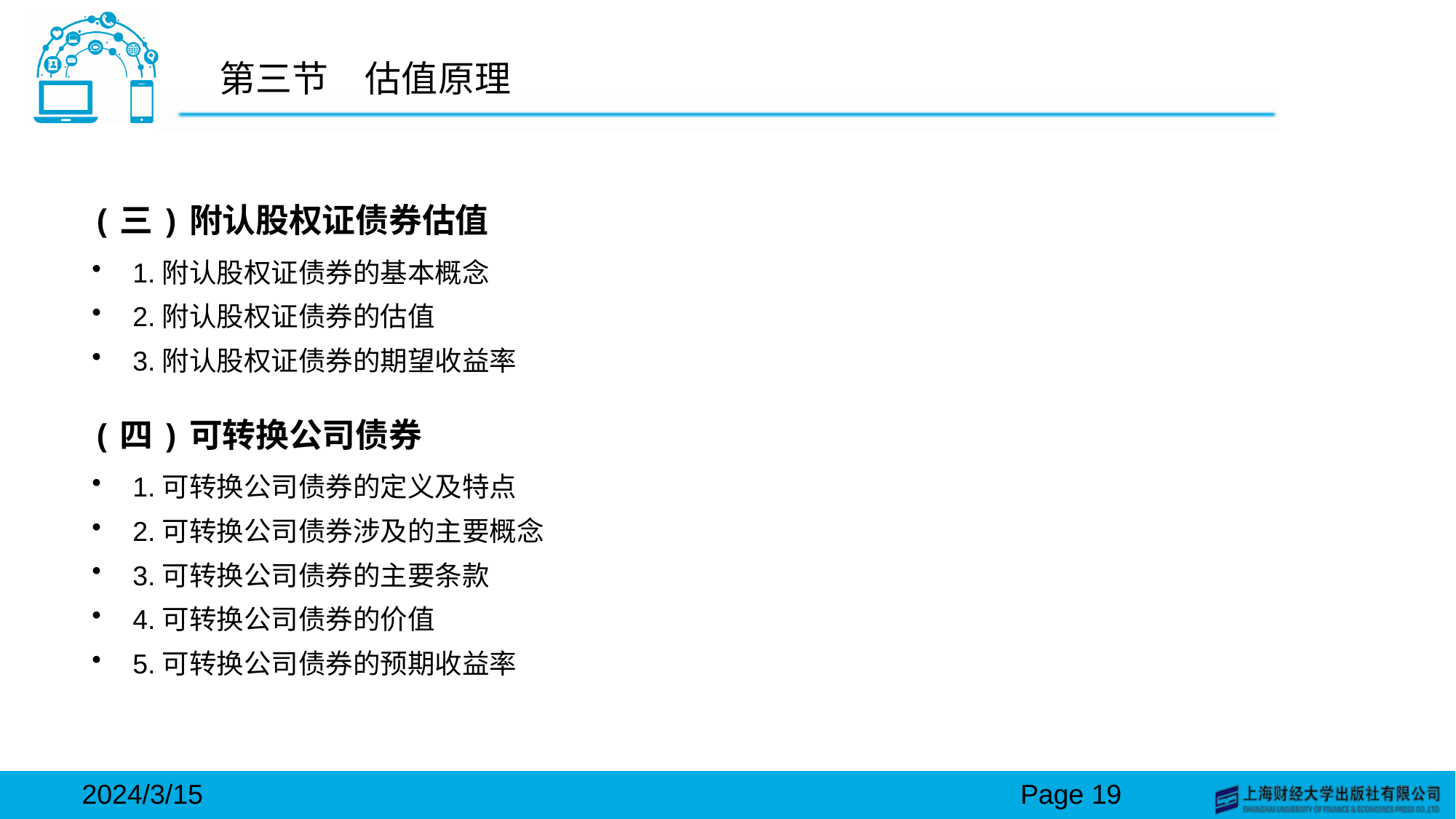

# 第三节　估值原理
(三)附认股权证债券估值
1.附认股权证债券的基本概念
2.附认股权证债券的估值
3.附认股权证债券的期望收益率
(四)可转换公司债券
1.可转换公司债券的定义及特点
2.可转换公司债券涉及的主要概念
3.可转换公司债券的主要条款
4.可转换公司债券的价值
5.可转换公司债券的预期收益率

2024/3/15
Page 19